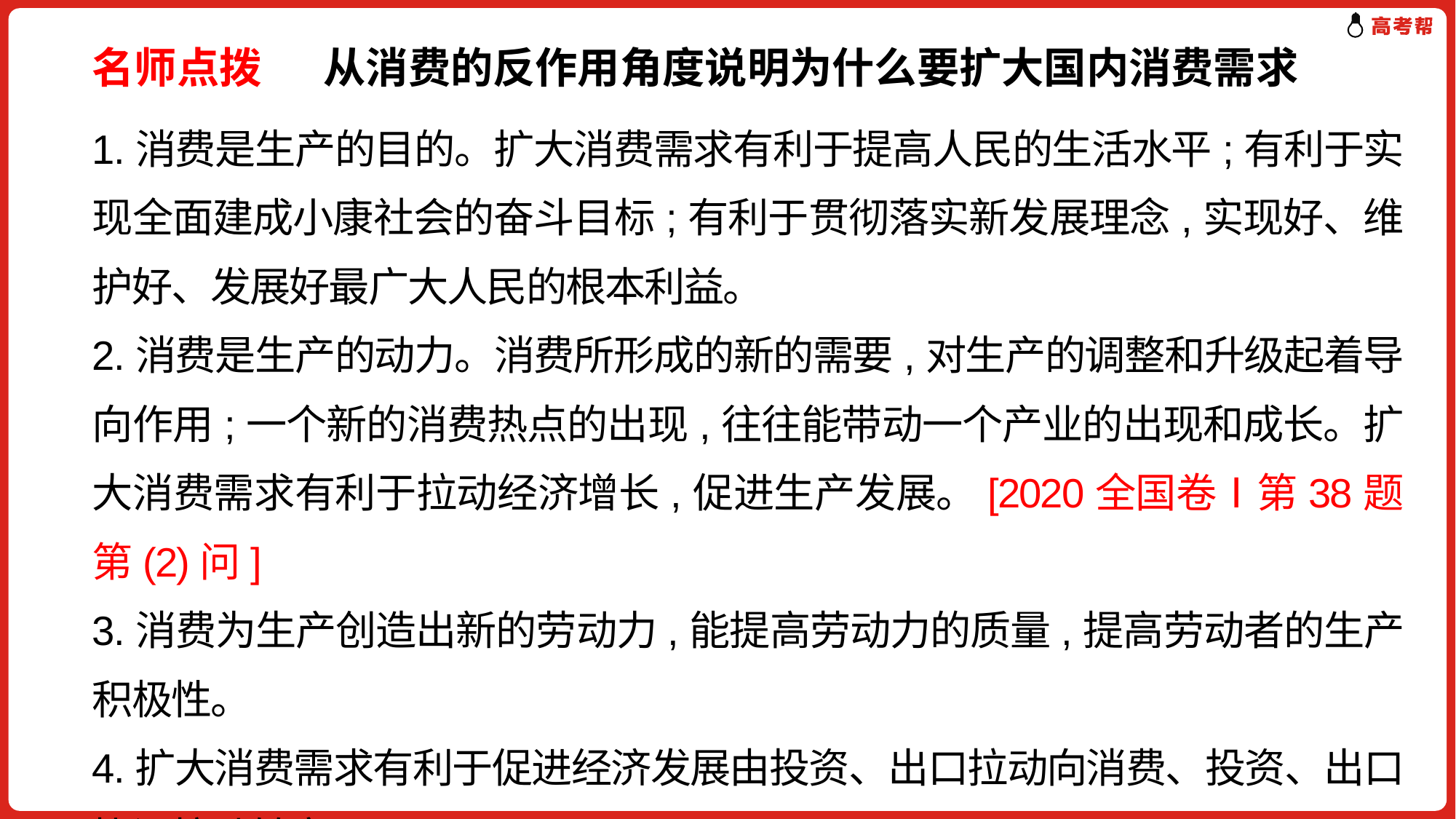

名师点拨　  从消费的反作用角度说明为什么要扩大国内消费需求
1.消费是生产的目的。扩大消费需求有利于提高人民的生活水平;有利于实现全面建成小康社会的奋斗目标;有利于贯彻落实新发展理念,实现好、维护好、发展好最广大人民的根本利益。
2.消费是生产的动力。消费所形成的新的需要,对生产的调整和升级起着导向作用;一个新的消费热点的出现,往往能带动一个产业的出现和成长。扩大消费需求有利于拉动经济增长,促进生产发展。[2020全国卷Ⅰ第38题第(2)问]
3.消费为生产创造出新的劳动力,能提高劳动力的质量,提高劳动者的生产积极性。
4.扩大消费需求有利于促进经济发展由投资、出口拉动向消费、投资、出口协调拉动转变。